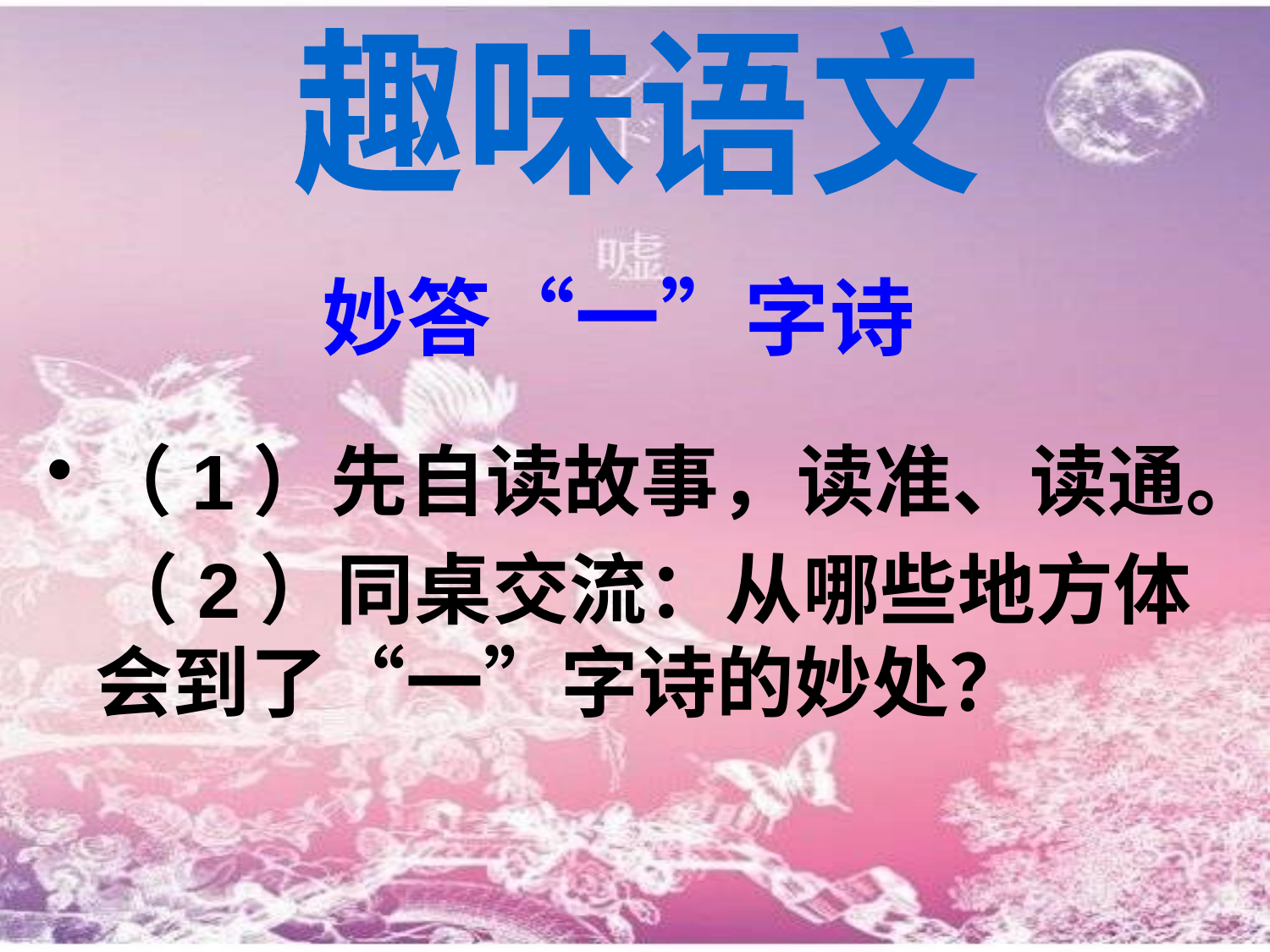

趣味语文
# 妙答“一”字诗
（1）先自读故事，读准、读通。
  （2）同桌交流：从哪些地方体会到了“一”字诗的妙处？